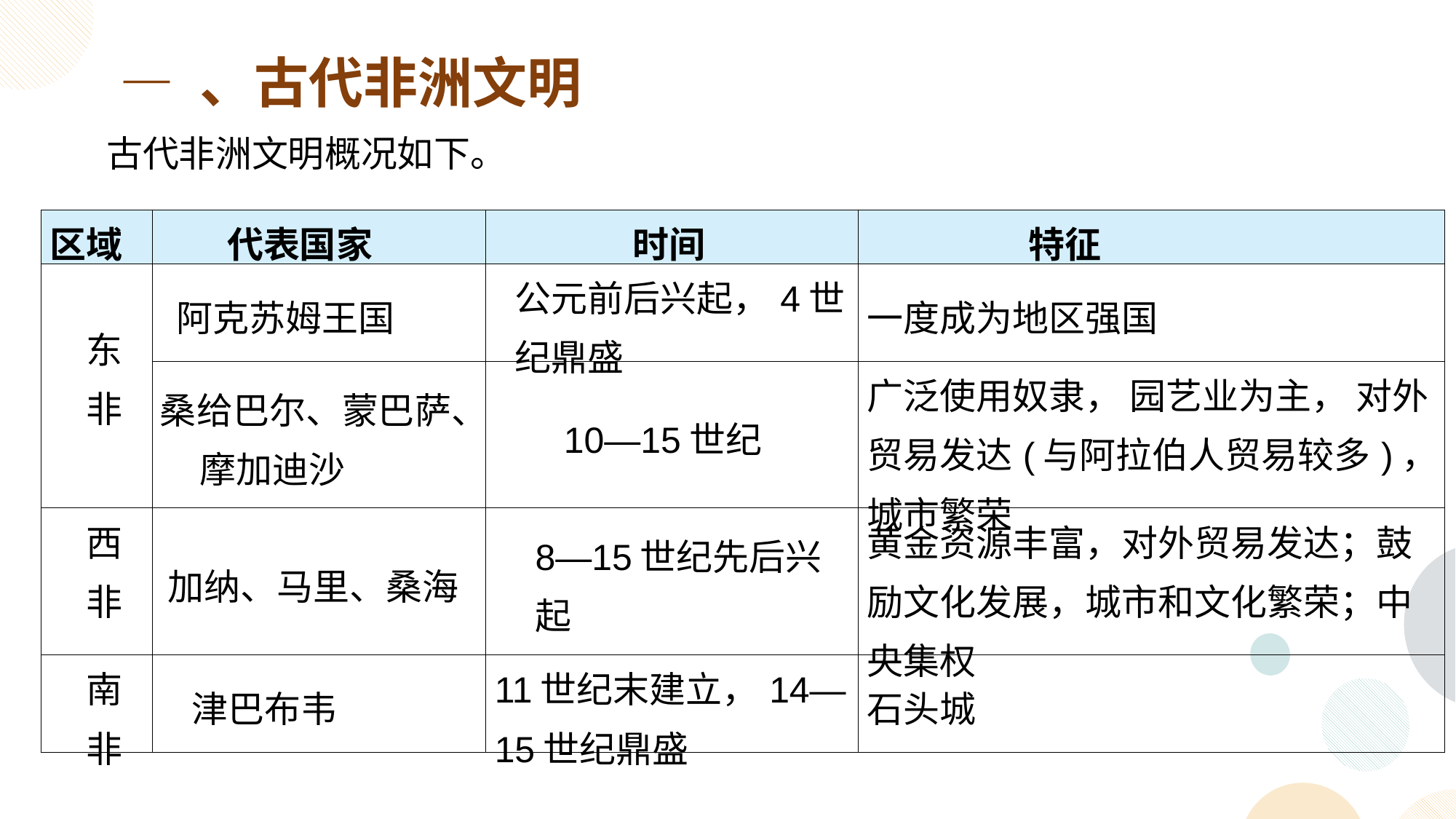

— 、古代非洲文明
古代非洲文明概况如下。
| 区域 | 代表国家 | 时间 | 特征 |
| --- | --- | --- | --- |
| 东 非 | 阿克苏姆王国 | 公元前后兴起，4世纪鼎盛 | 一度成为地区强国 |
|  | 桑给巴尔、蒙巴萨、 摩加迪沙 | 10—15世纪 | 广泛使用奴隶， 园艺业为主， 对外贸易发达(与阿拉伯人贸易较多)，城市繁荣 |
| 西 非 | 加纳、马里、桑海 | 8—15世纪先后兴起 | 黄金资源丰富，对外贸易发达；鼓励文化发展，城市和文化繁荣；中央集权 |
| 南 非 | 津巴布韦 | 11世纪末建立，14—15世纪鼎盛 | 石头城 |